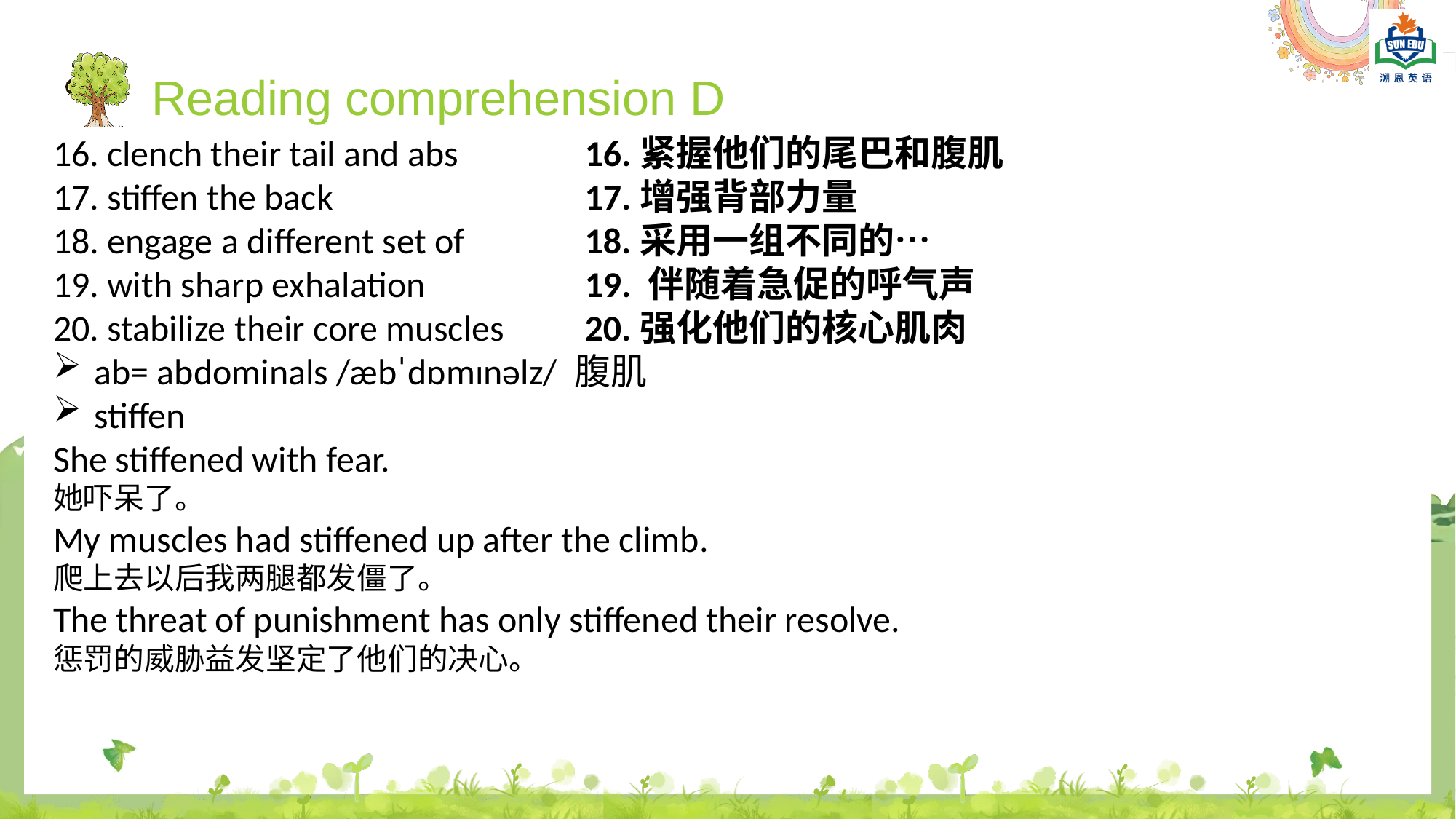

Reading comprehension D
16. clench their tail and abs
17. stiffen the back
18. engage a different set of
19. with sharp exhalation
20. stabilize their core muscles
ab= abdominals /æbˈdɒmɪnəlz/ 腹肌
stiffen
She stiffened with fear.
她吓呆了。
My muscles had stiffened up after the climb.
爬上去以后我两腿都发僵了。
The threat of punishment has only stiffened their resolve.
惩罚的威胁益发坚定了他们的决心。
16.紧握他们的尾巴和腹肌
17.增强背部力量
18.采用一组不同的…
19. 伴随着急促的呼气声
20.强化他们的核心肌肉